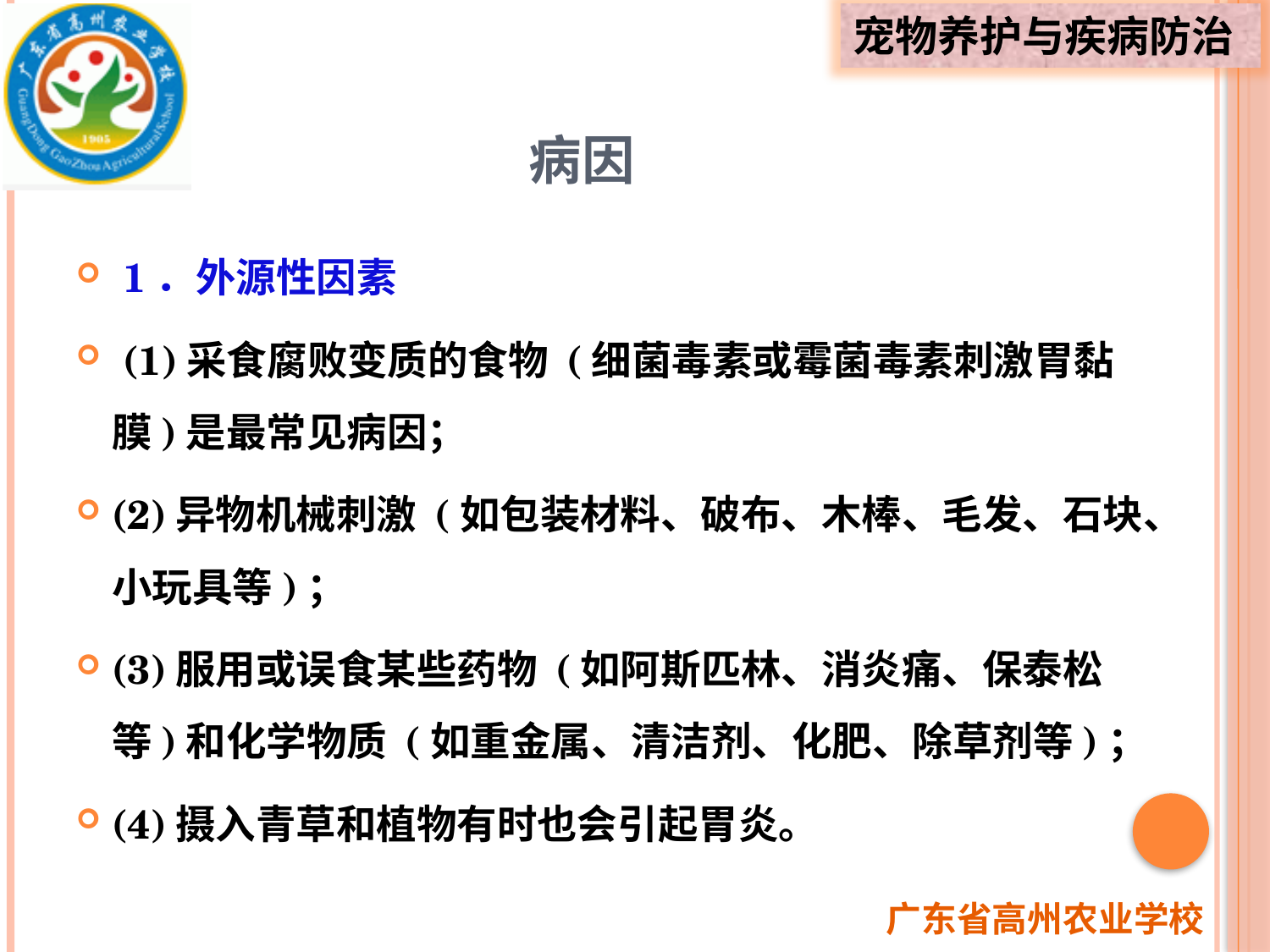

# 病因
 1．外源性因素
 (1)采食腐败变质的食物 (细菌毒素或霉菌毒素刺激胃黏膜)是最常见病因；
(2)异物机械刺激 (如包装材料、破布、木棒、毛发、石块、小玩具等)；
(3)服用或误食某些药物 (如阿斯匹林、消炎痛、保泰松等)和化学物质 (如重金属、清洁剂、化肥、除草剂等)；
(4)摄入青草和植物有时也会引起胃炎。